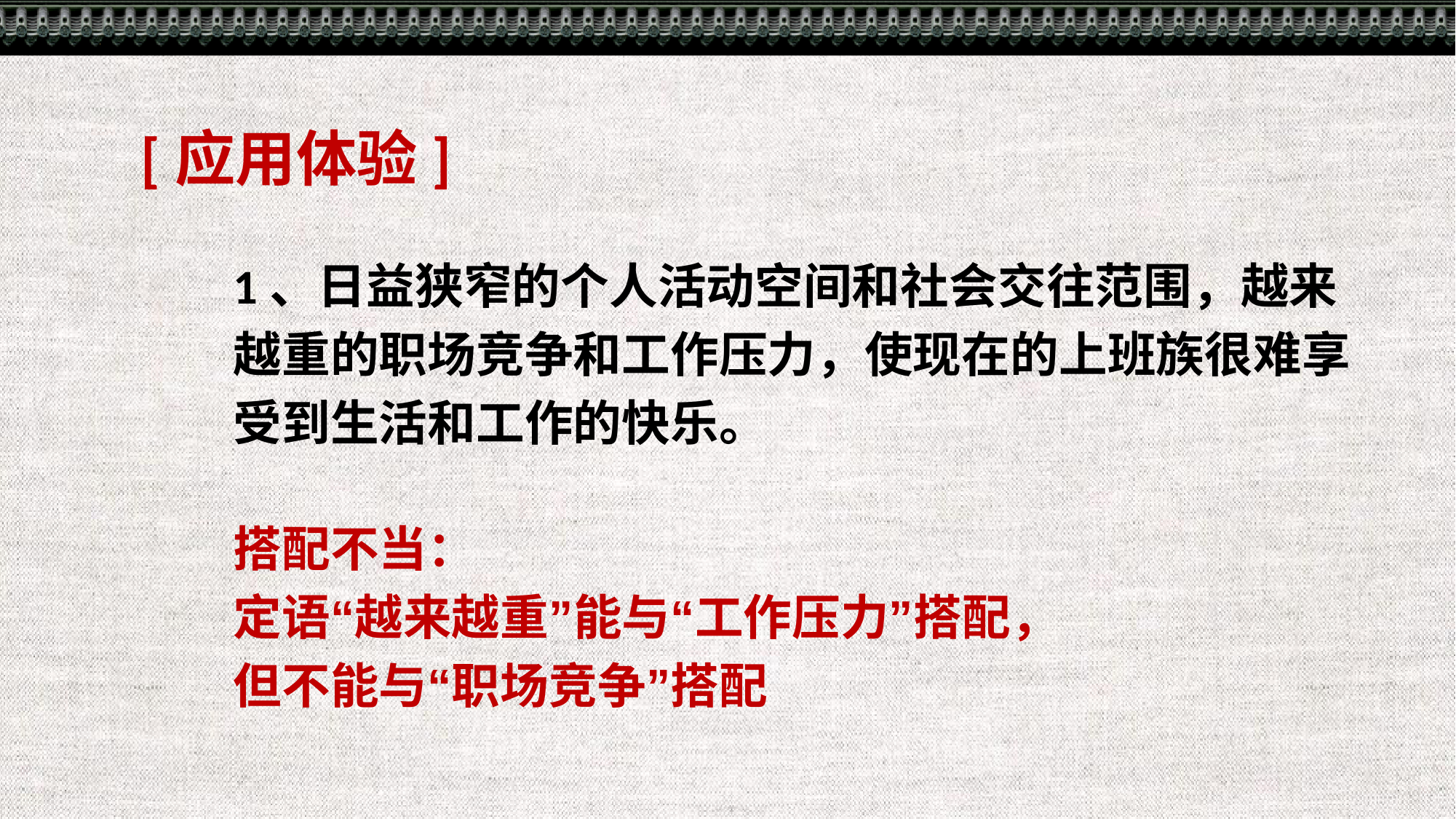

[应用体验]
1、日益狭窄的个人活动空间和社会交往范围，越来越重的职场竞争和工作压力，使现在的上班族很难享受到生活和工作的快乐。
搭配不当：
定语“越来越重”能与“工作压力”搭配，但不能与“职场竞争”搭配